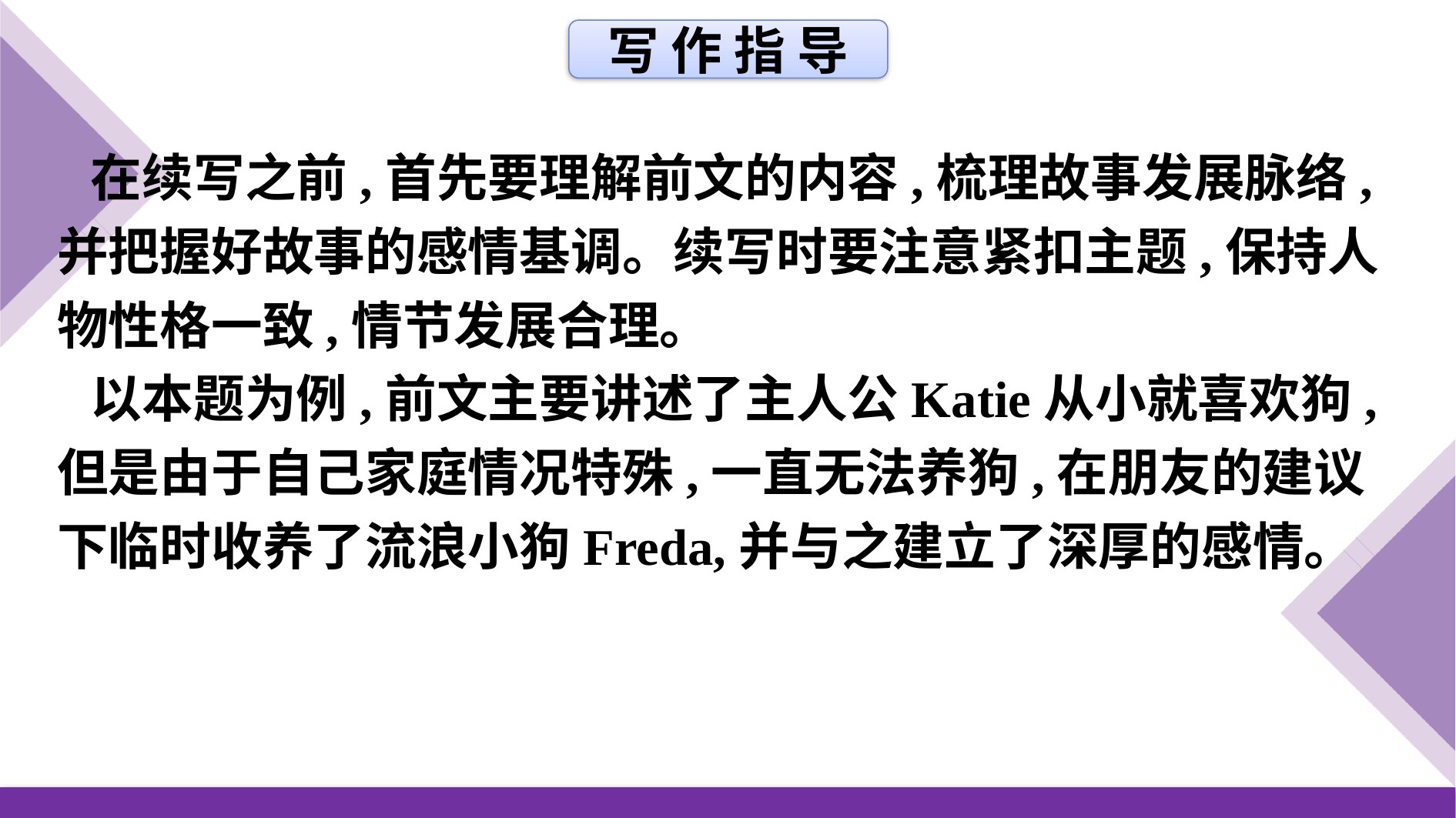

写 作 指 导
在续写之前,首先要理解前文的内容,梳理故事发展脉络,并把握好故事的感情基调。续写时要注意紧扣主题,保持人物性格一致,情节发展合理。
以本题为例,前文主要讲述了主人公Katie从小就喜欢狗,但是由于自己家庭情况特殊,一直无法养狗,在朋友的建议下临时收养了流浪小狗Freda,并与之建立了深厚的感情。